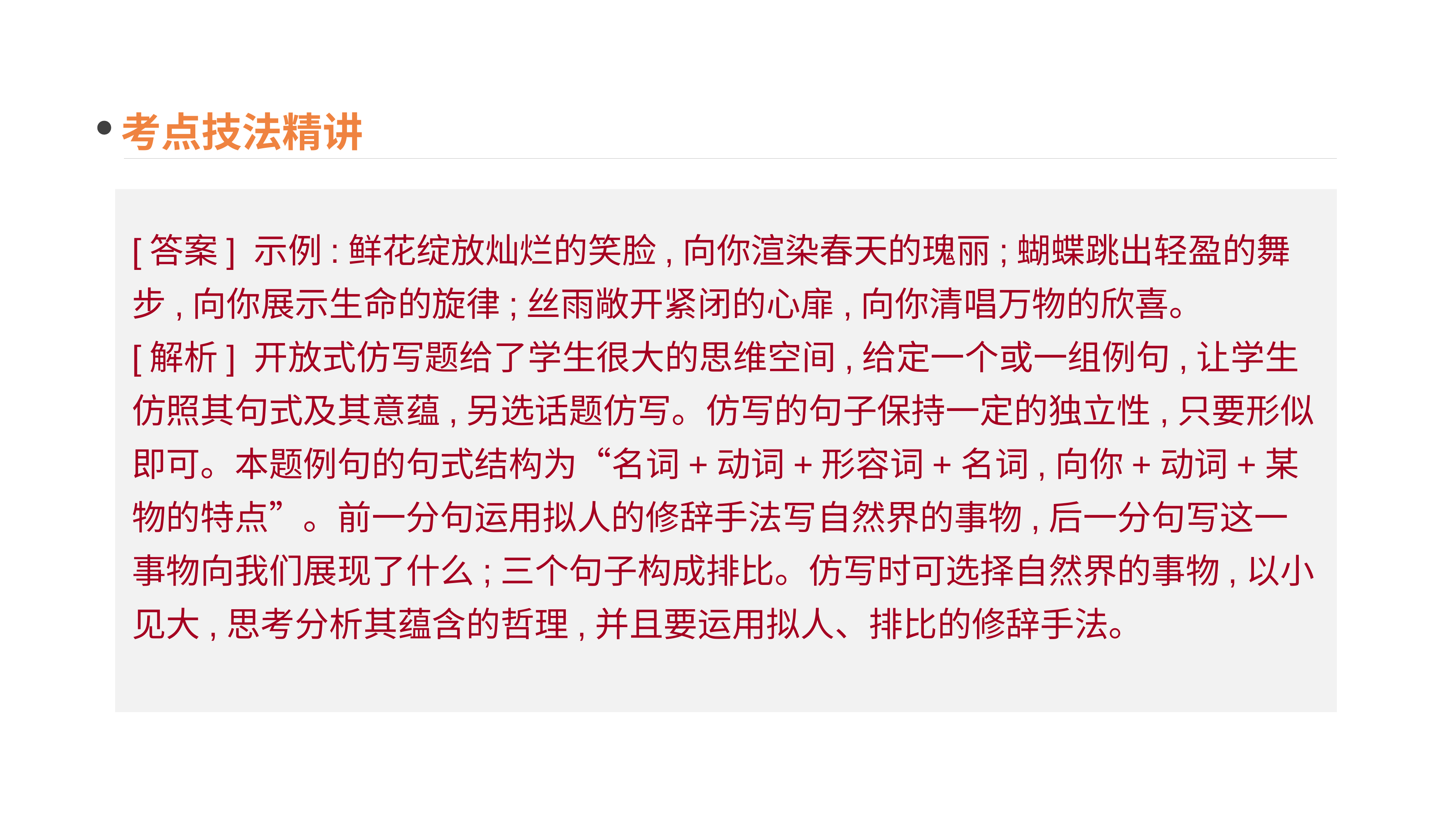

考点技法精讲

[答案] 示例:鲜花绽放灿烂的笑脸,向你渲染春天的瑰丽;蝴蝶跳出轻盈的舞步,向你展示生命的旋律;丝雨敞开紧闭的心扉,向你清唱万物的欣喜。
[解析] 开放式仿写题给了学生很大的思维空间,给定一个或一组例句,让学生仿照其句式及其意蕴,另选话题仿写。仿写的句子保持一定的独立性,只要形似即可。本题例句的句式结构为“名词+动词+形容词+名词,向你+动词+某物的特点”。前一分句运用拟人的修辞手法写自然界的事物,后一分句写这一事物向我们展现了什么;三个句子构成排比。仿写时可选择自然界的事物,以小见大,思考分析其蕴含的哲理,并且要运用拟人、排比的修辞手法。